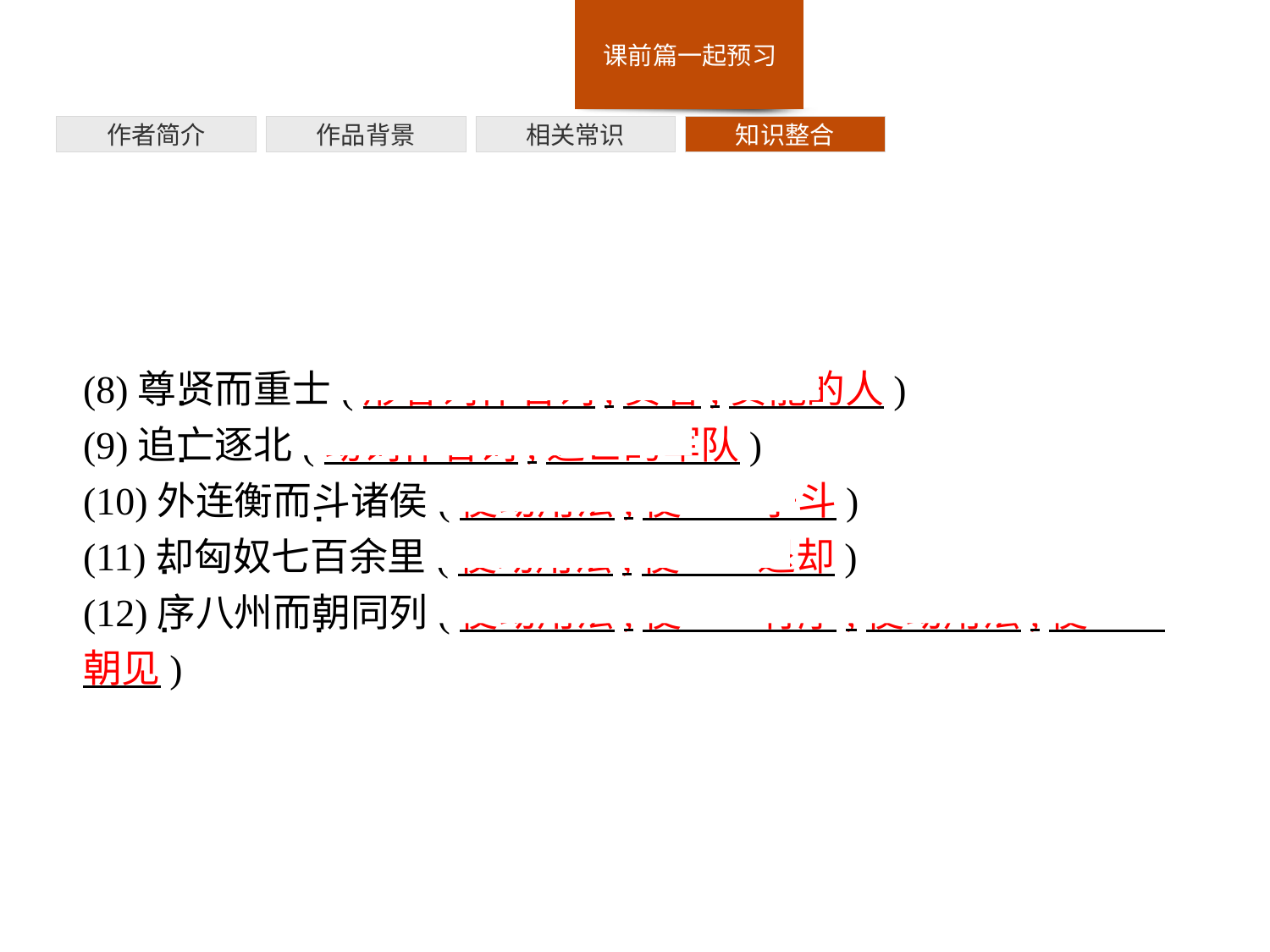

作者简介
作品背景
相关常识
知识整合
(8)尊贤而重士(形容词作名词,贤者,贤能的人)
(9)追亡逐北(动词作名词,逃亡的军队)
(10)外连衡而斗诸侯(使动用法,使……争斗)
(11)却匈奴七百余里(使动用法,使……退却)
(12)序八州而朝同列(使动用法,使……有序;使动用法,使……朝见)
·
·
·
·
·
·